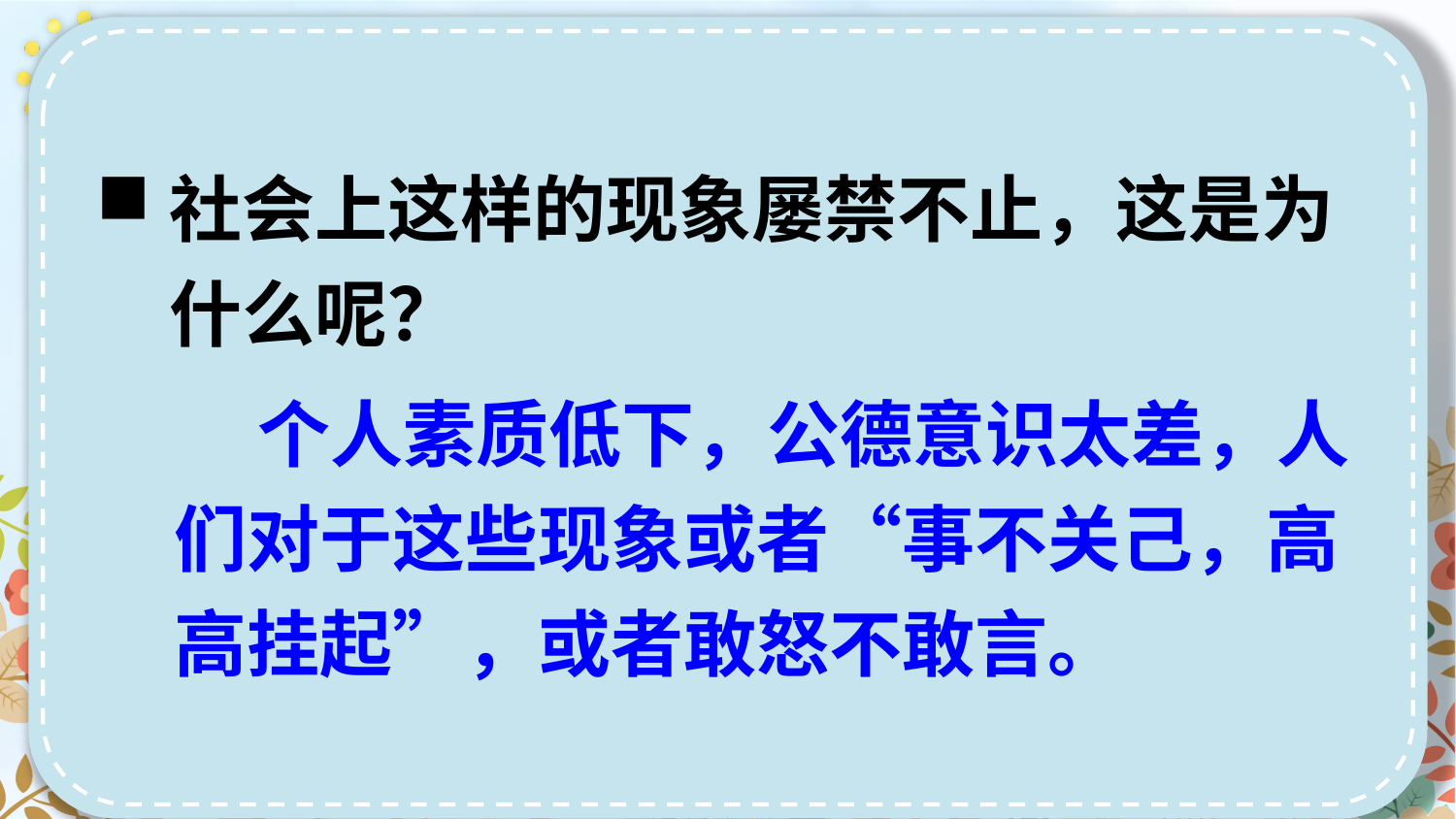

社会上这样的现象屡禁不止，这是为什么呢？
    个人素质低下，公德意识太差，人们对于这些现象或者“事不关己，高高挂起”，或者敢怒不敢言。